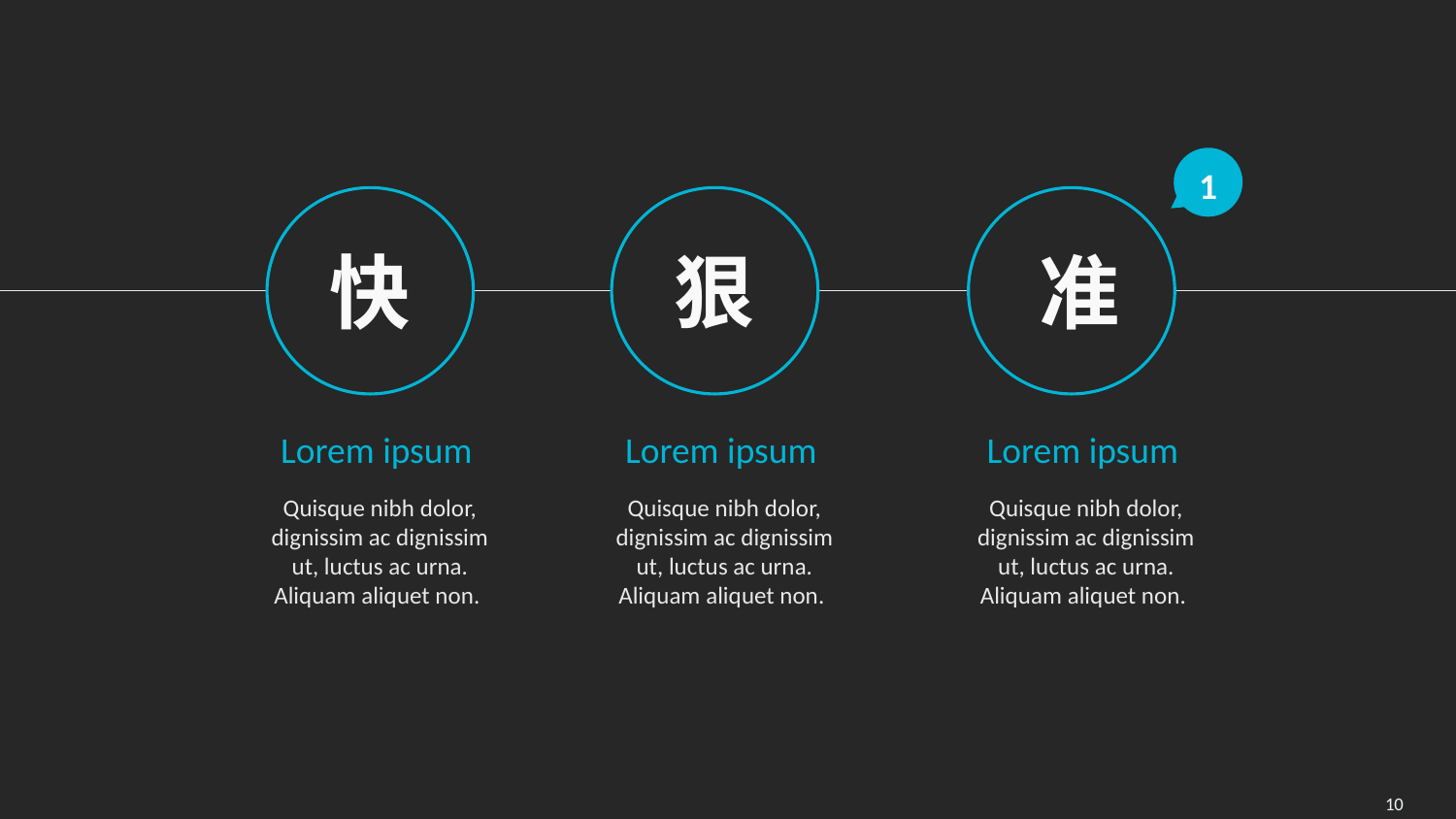

1

快
狠
准
Lorem ipsum
Lorem ipsum
Lorem ipsum
Quisque nibh dolor, dignissim ac dignissim ut, luctus ac urna. Aliquam aliquet non.
Quisque nibh dolor, dignissim ac dignissim ut, luctus ac urna. Aliquam aliquet non.
Quisque nibh dolor, dignissim ac dignissim ut, luctus ac urna. Aliquam aliquet non.